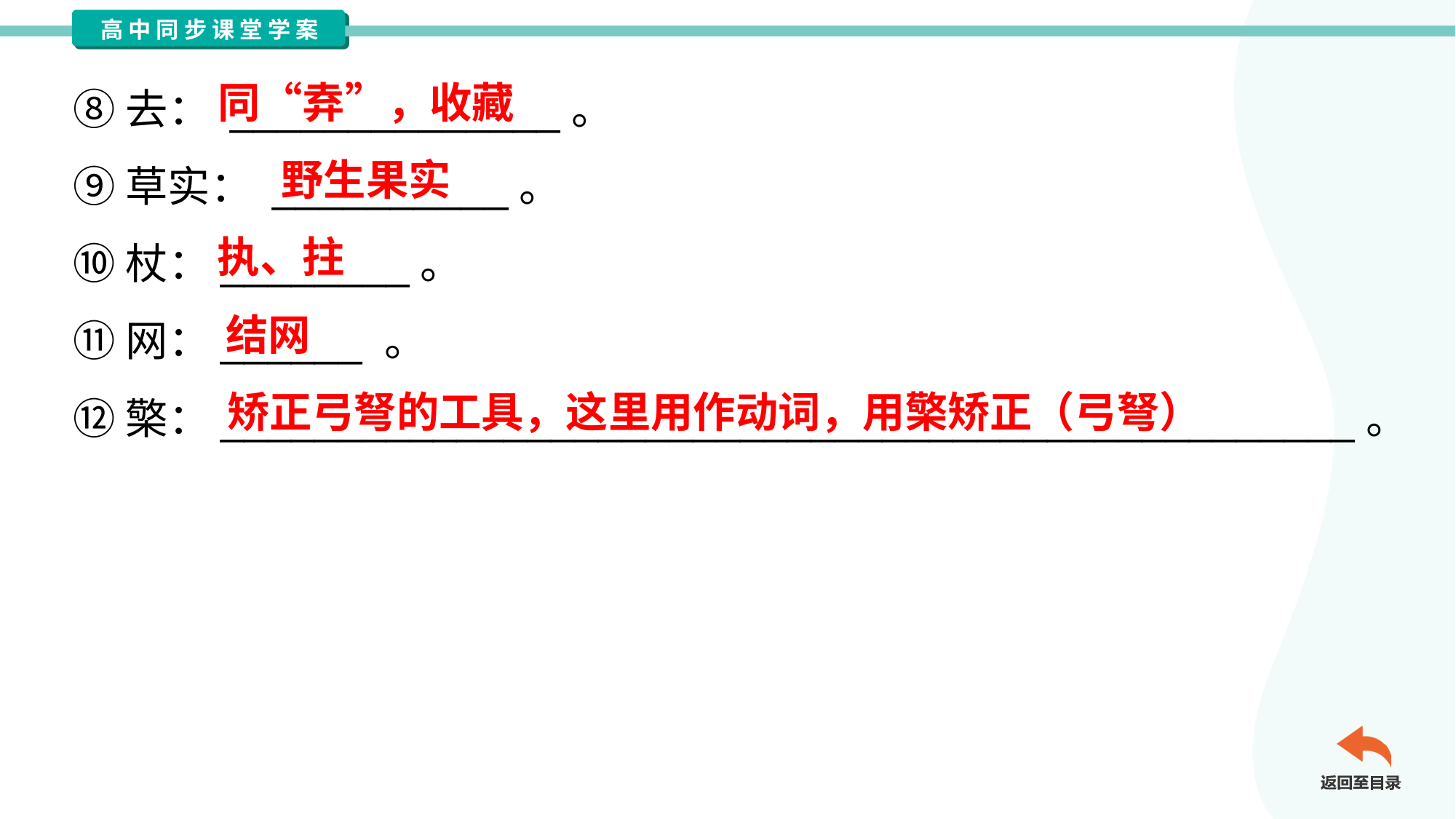

同“弆”，收藏
⑧去： ______________。
⑨草实： __________。
⑩杖：________。
⑪网：______ 。
⑫檠：________________________________________________。
野生果实
执、拄
结网
矫正弓弩的工具，这里用作动词，用檠矫正（弓弩）